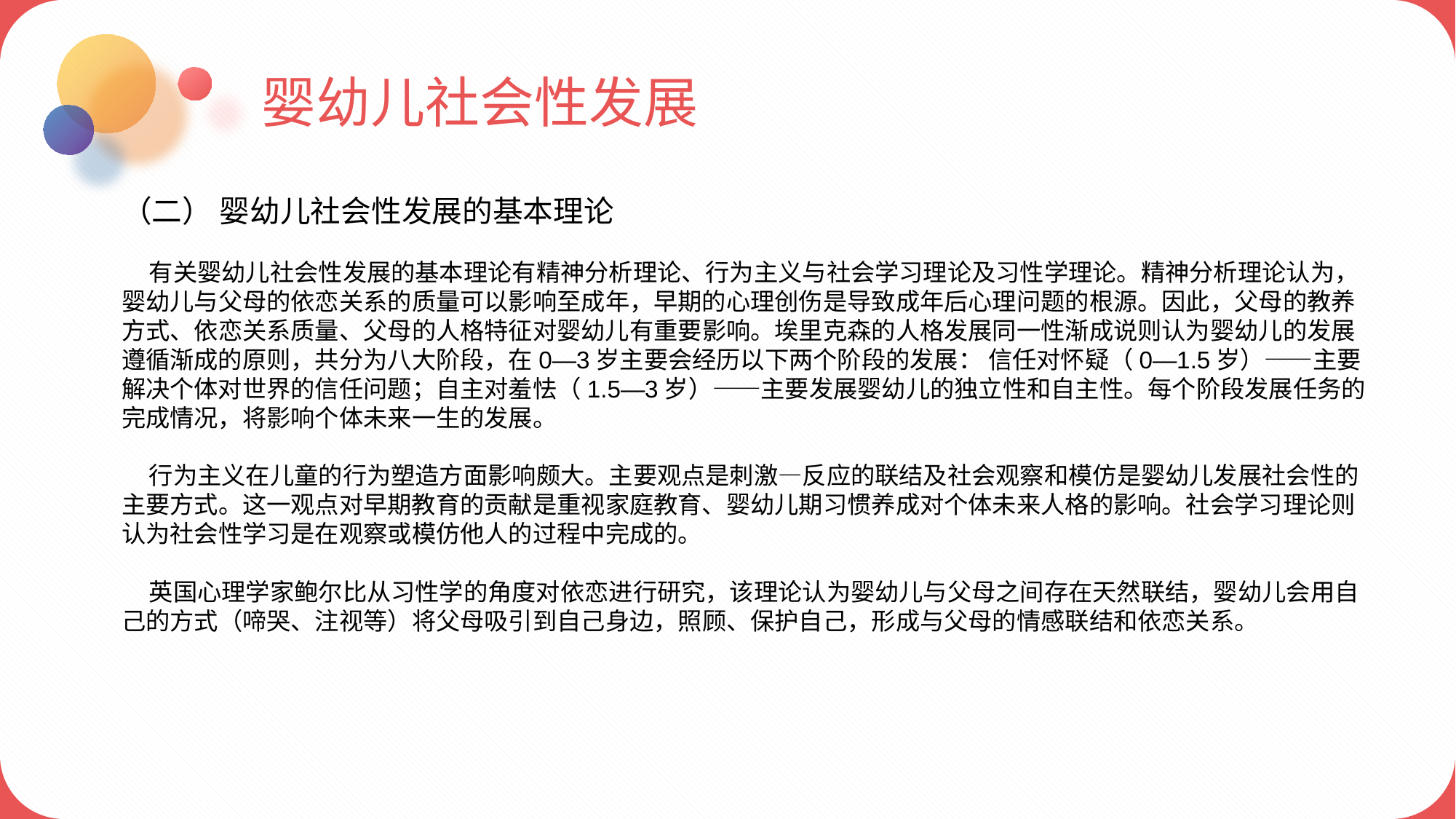

婴幼儿社会性发展
（二） 婴幼儿社会性发展的基本理论

    有关婴幼儿社会性发展的基本理论有精神分析理论、行为主义与社会学习理论及习性学理论。精神分析理论认为，婴幼儿与父母的依恋关系的质量可以影响至成年，早期的心理创伤是导致成年后心理问题的根源。因此，父母的教养方式、依恋关系质量、父母的人格特征对婴幼儿有重要影响。埃里克森的人格发展同一性渐成说则认为婴幼儿的发展遵循渐成的原则，共分为八大阶段，在0—3岁主要会经历以下两个阶段的发展： 信任对怀疑（0—1.5岁）——主要解决个体对世界的信任问题；自主对羞怯（1.5—3岁）——主要发展婴幼儿的独立性和自主性。每个阶段发展任务的完成情况，将影响个体未来一生的发展。

    行为主义在儿童的行为塑造方面影响颇大。主要观点是刺激—反应的联结及社会观察和模仿是婴幼儿发展社会性的主要方式。这一观点对早期教育的贡献是重视家庭教育、婴幼儿期习惯养成对个体未来人格的影响。社会学习理论则认为社会性学习是在观察或模仿他人的过程中完成的。

    英国心理学家鲍尔比从习性学的角度对依恋进行研究，该理论认为婴幼儿与父母之间存在天然联结，婴幼儿会用自己的方式（啼哭、注视等）将父母吸引到自己身边，照顾、保护自己，形成与父母的情感联结和依恋关系。